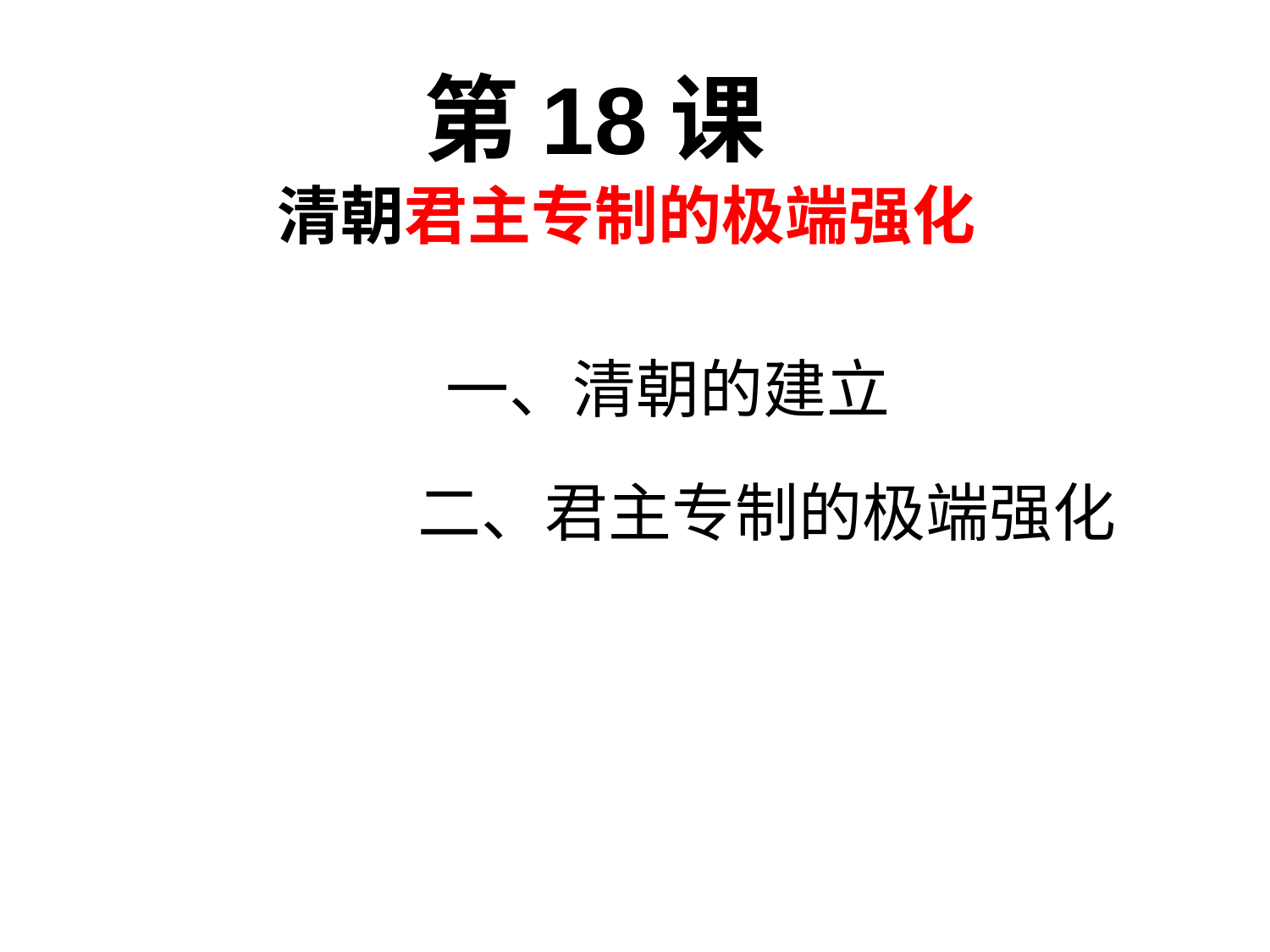

第18课
清朝君主专制的极端强化
1
一、清朝的建立
2
二、君主专制的极端强化
3
4